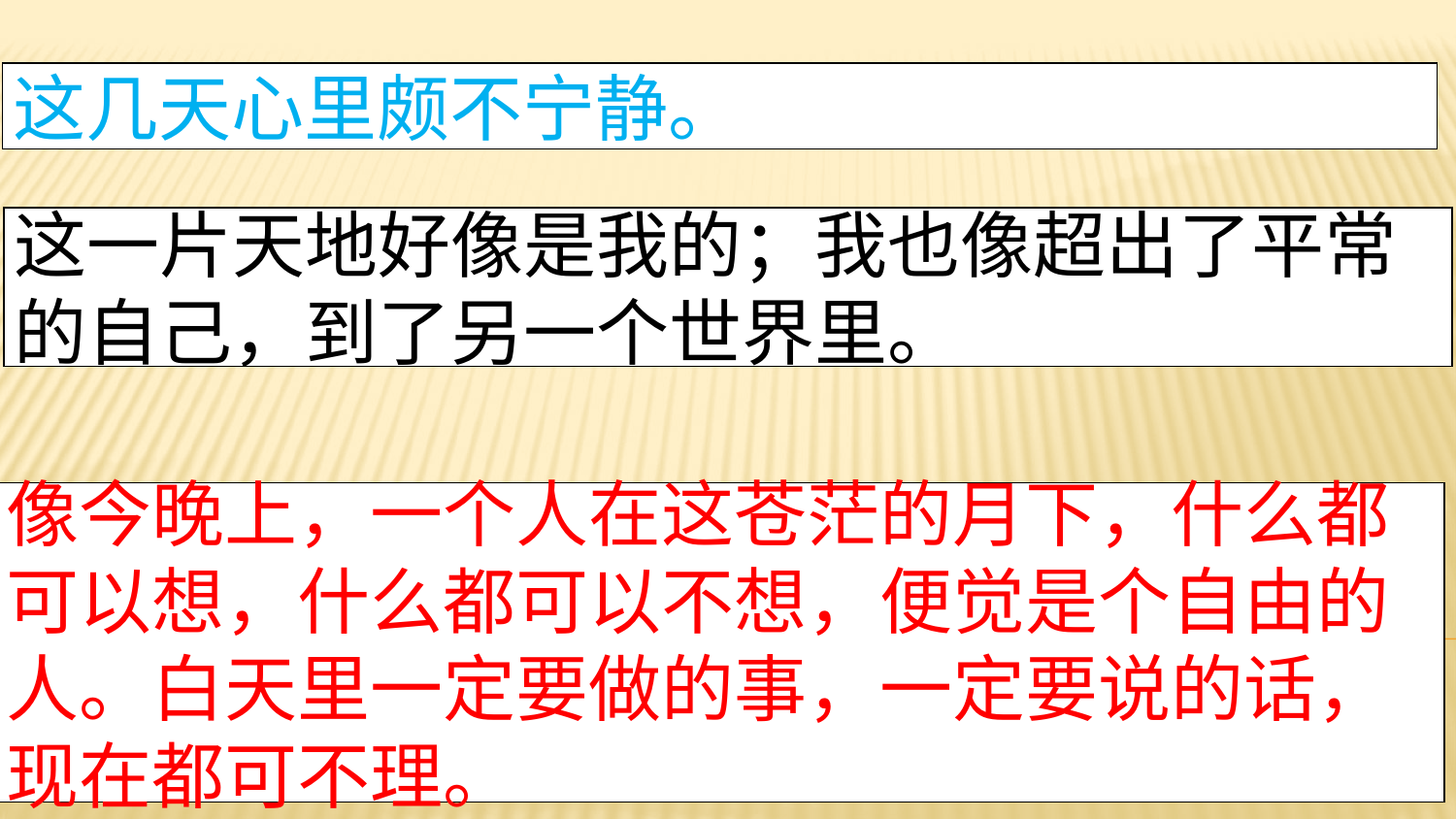

这几天心里颇不宁静。
这一片天地好像是我的；我也像超出了平常的自己，到了另一个世界里。
像今晚上，一个人在这苍茫的月下，什么都可以想，什么都可以不想，便觉是个自由的人。白天里一定要做的事，一定要说的话，现在都可不理。